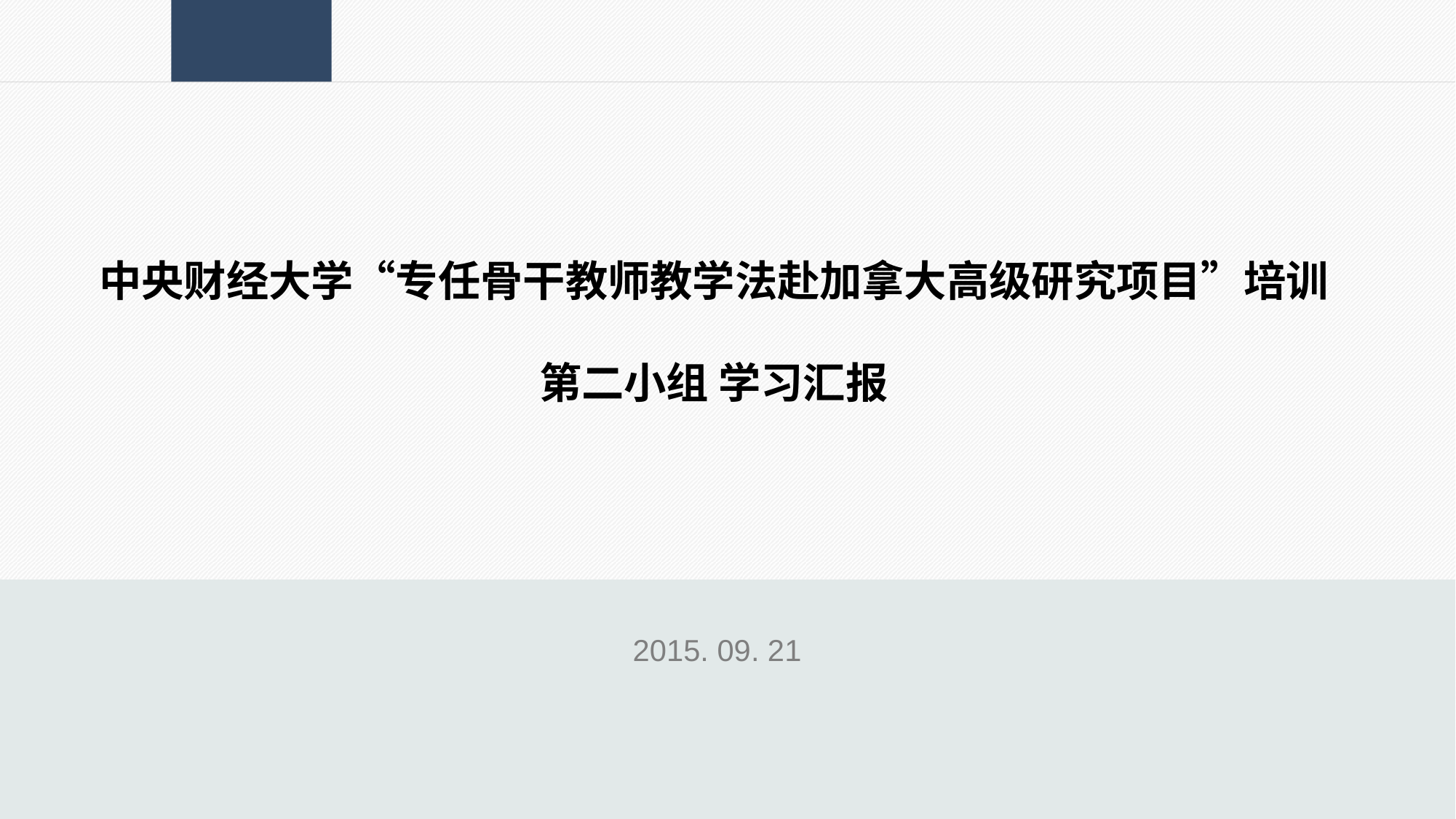

中央财经大学“专任骨干教师教学法赴加拿大高级研究项目”培训
第二小组 学习汇报

2015. 09. 21